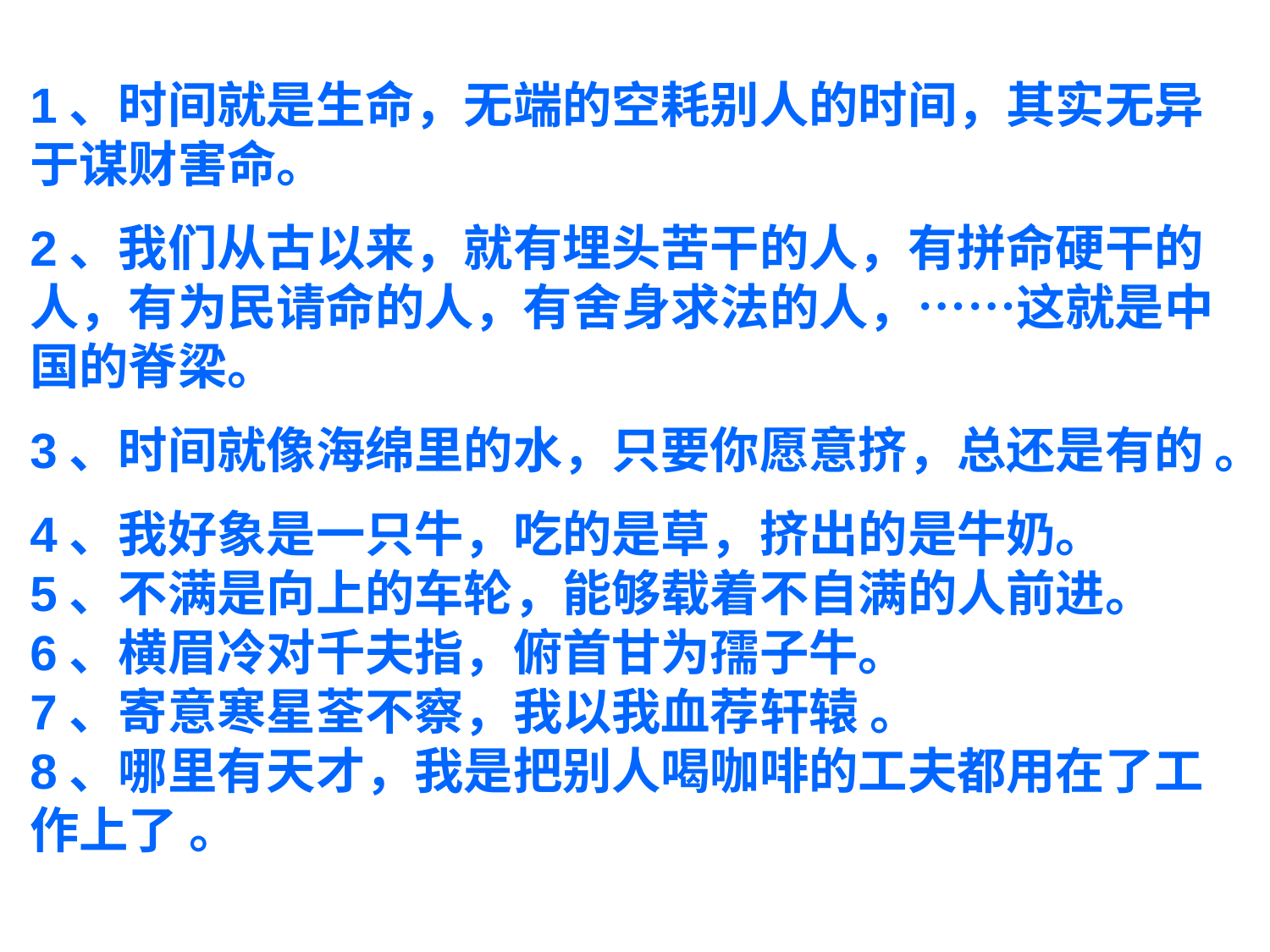

1、时间就是生命，无端的空耗别人的时间，其实无异于谋财害命。
2、我们从古以来，就有埋头苦干的人，有拼命硬干的人，有为民请命的人，有舍身求法的人，……这就是中国的脊梁。
3、时间就像海绵里的水，只要你愿意挤，总还是有的 。
4、我好象是一只牛，吃的是草，挤出的是牛奶。
5、不满是向上的车轮，能够载着不自满的人前进。
6、横眉冷对千夫指，俯首甘为孺子牛。
7、寄意寒星荃不察，我以我血荐轩辕 。
8、哪里有天才，我是把别人喝咖啡的工夫都用在了工作上了 。